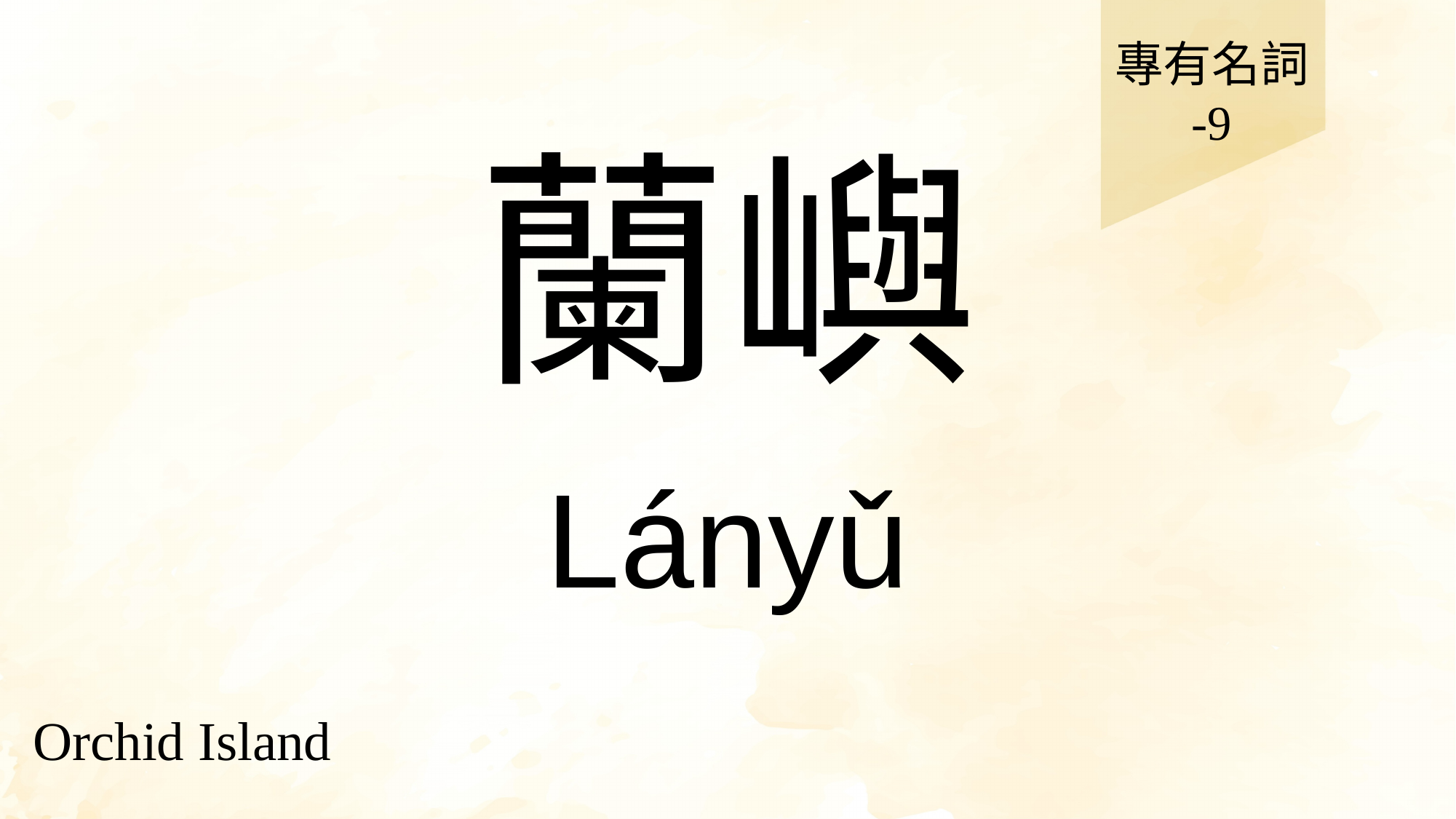

專有名詞
-9
# 蘭嶼
Lányǔ
Orchid Island